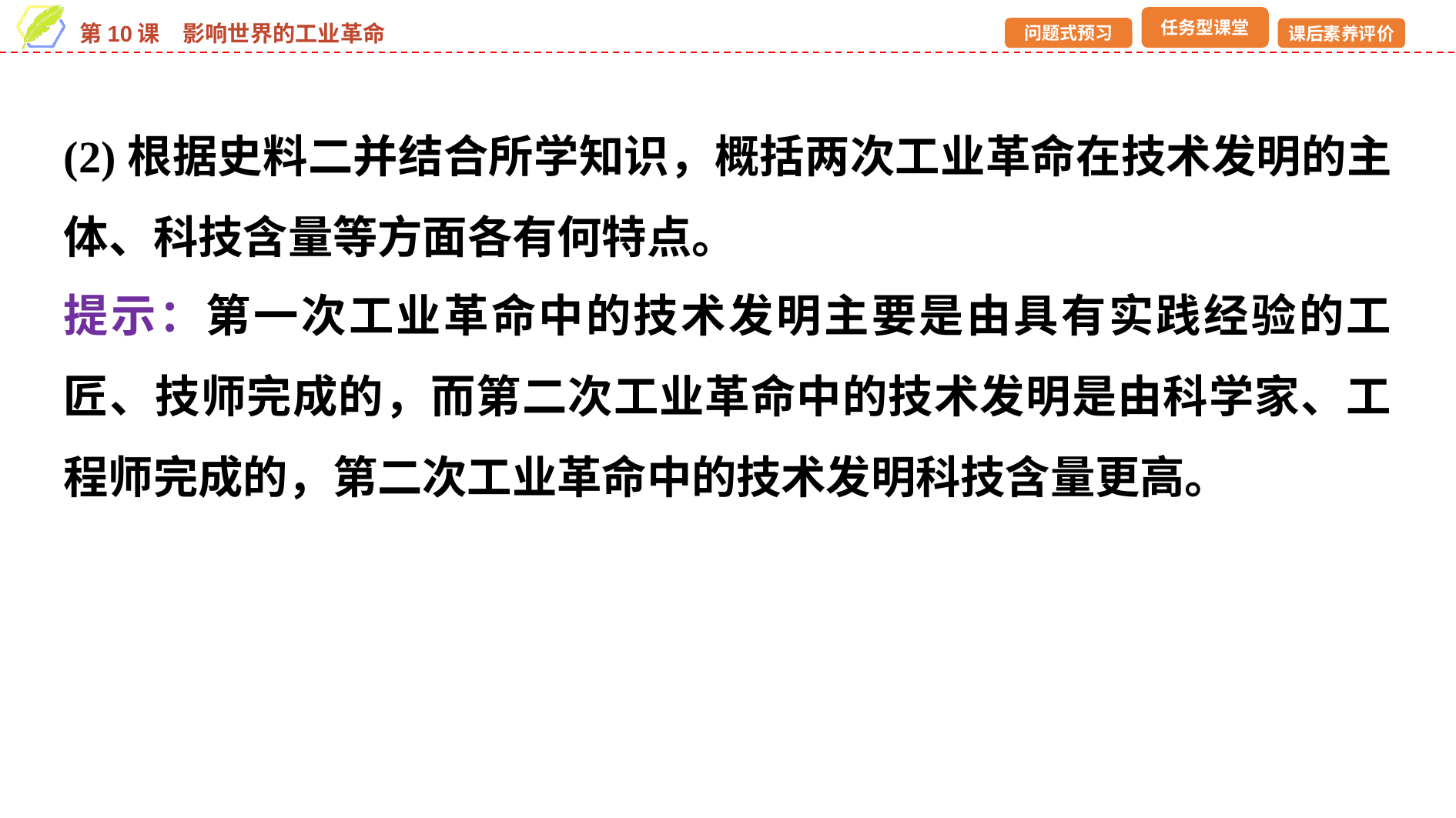

(2)根据史料二并结合所学知识，概括两次工业革命在技术发明的主体、科技含量等方面各有何特点。
提示：第一次工业革命中的技术发明主要是由具有实践经验的工匠、技师完成的，而第二次工业革命中的技术发明是由科学家、工程师完成的，第二次工业革命中的技术发明科技含量更高。